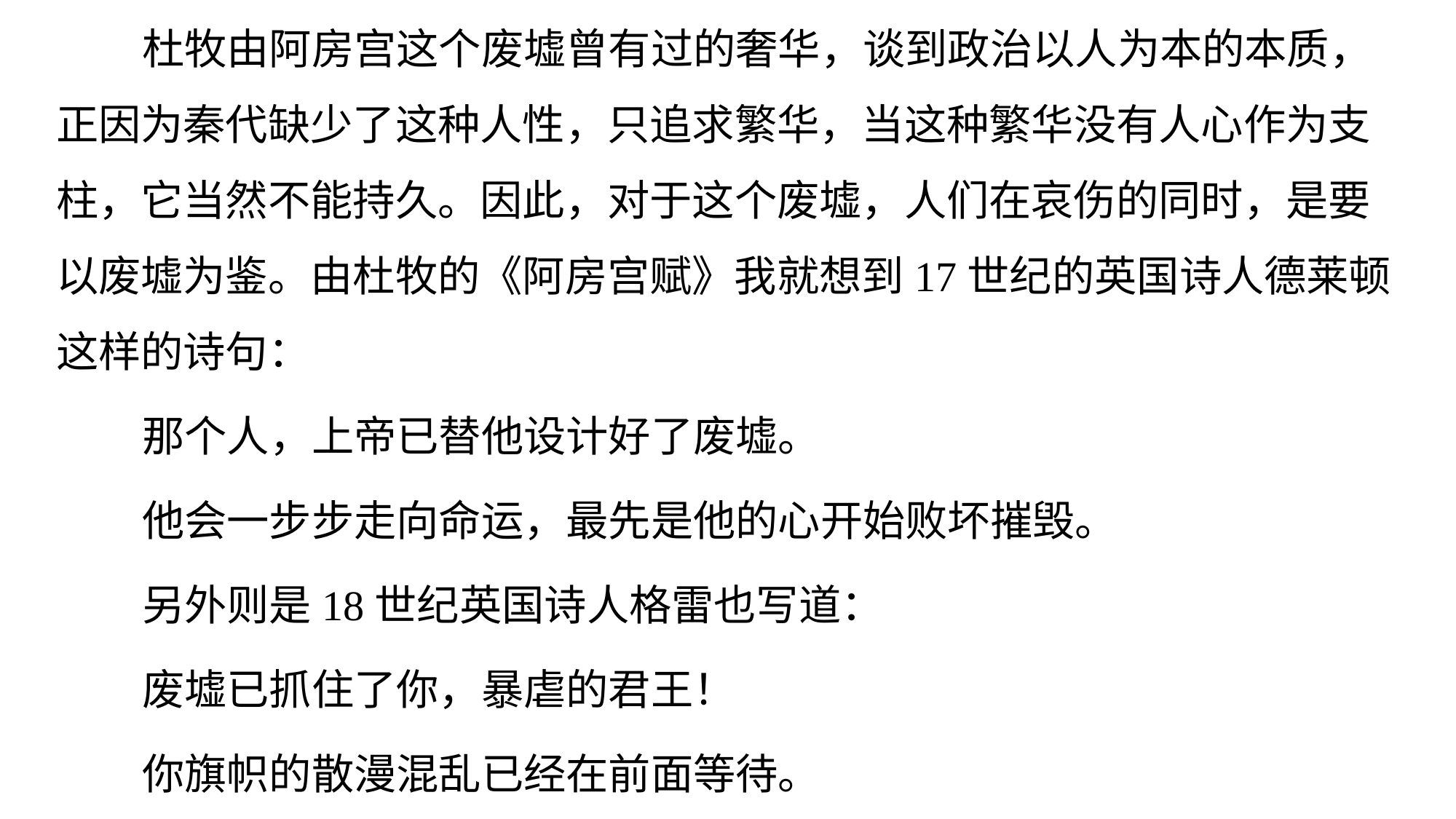

杜牧由阿房宫这个废墟曾有过的奢华，谈到政治以人为本的本质，正因为秦代缺少了这种人性，只追求繁华，当这种繁华没有人心作为支柱，它当然不能持久。因此，对于这个废墟，人们在哀伤的同时，是要以废墟为鉴。由杜牧的《阿房宫赋》我就想到17世纪的英国诗人德莱顿这样的诗句：
那个人，上帝已替他设计好了废墟。
他会一步步走向命运，最先是他的心开始败坏摧毁。
另外则是18世纪英国诗人格雷也写道：
废墟已抓住了你，暴虐的君王！
你旗帜的散漫混乱已经在前面等待。